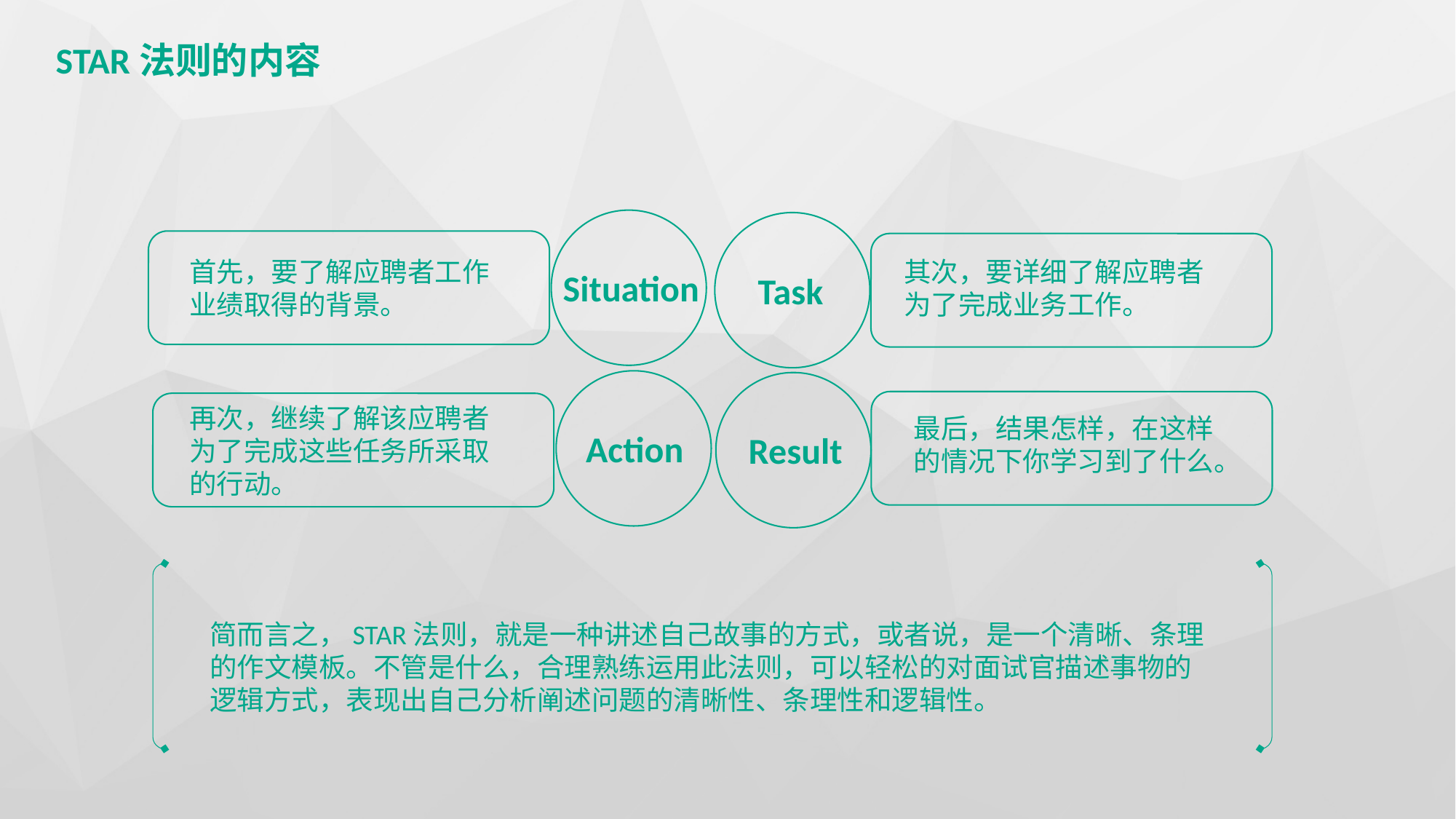

STAR法则的内容

Situation

Task

首先，要了解应聘者工作业绩取得的背景。
其次，要详细了解应聘者为了完成业务工作。

Action

Result

再次，继续了解该应聘者为了完成这些任务所采取的行动。
最后，结果怎样，在这样的情况下你学习到了什么。

简而言之，STAR法则，就是一种讲述自己故事的方式，或者说，是一个清晰、条理的作文模板。不管是什么，合理熟练运用此法则，可以轻松的对面试官描述事物的逻辑方式，表现出自己分析阐述问题的清晰性、条理性和逻辑性。